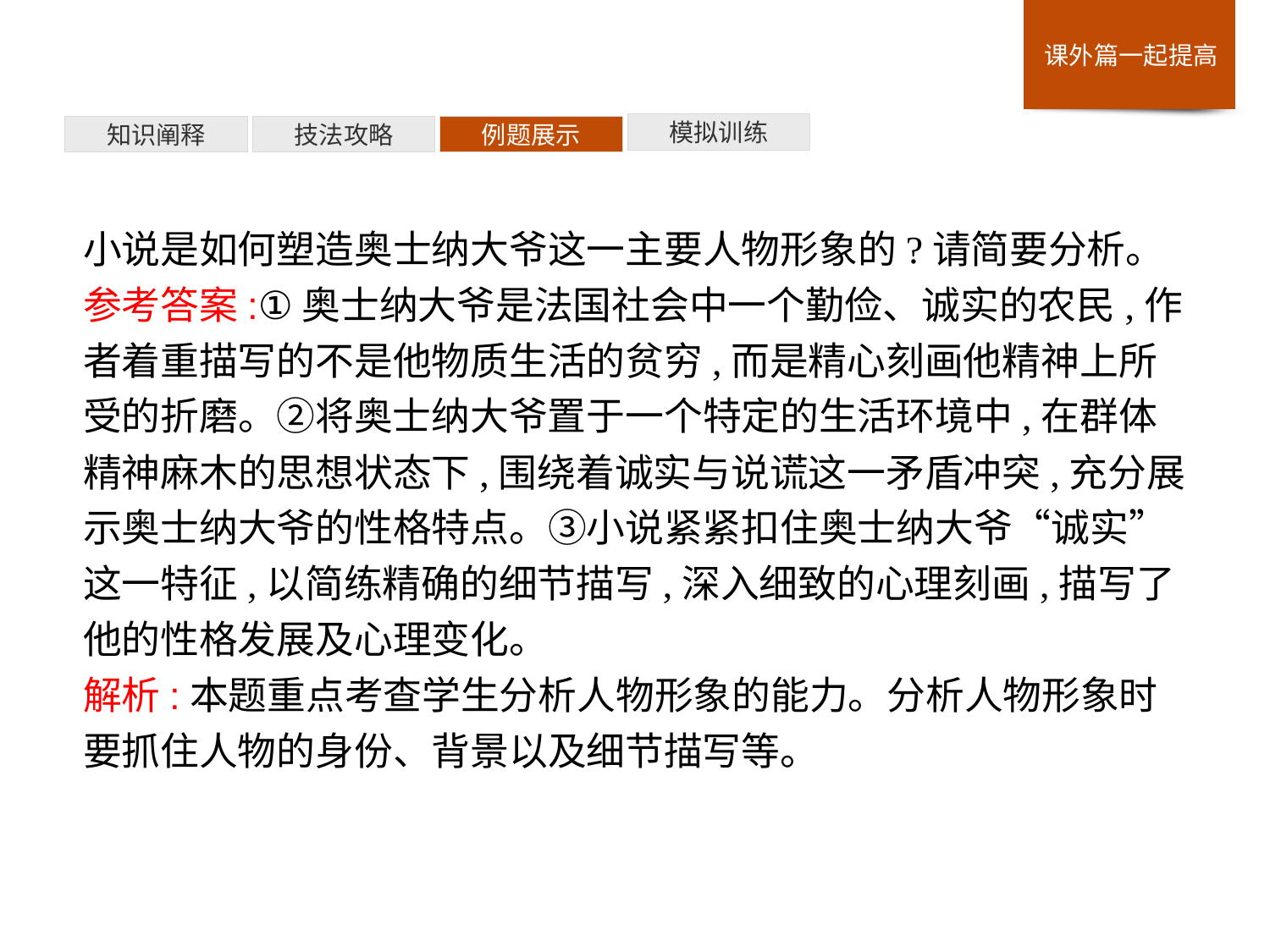

模拟训练
例题展示
技法攻略
知识阐释
小说是如何塑造奥士纳大爷这一主要人物形象的?请简要分析。
参考答案:①奥士纳大爷是法国社会中一个勤俭、诚实的农民,作者着重描写的不是他物质生活的贫穷,而是精心刻画他精神上所受的折磨。②将奥士纳大爷置于一个特定的生活环境中,在群体精神麻木的思想状态下,围绕着诚实与说谎这一矛盾冲突,充分展示奥士纳大爷的性格特点。③小说紧紧扣住奥士纳大爷“诚实”这一特征,以简练精确的细节描写,深入细致的心理刻画,描写了他的性格发展及心理变化。
解析:本题重点考查学生分析人物形象的能力。分析人物形象时要抓住人物的身份、背景以及细节描写等。